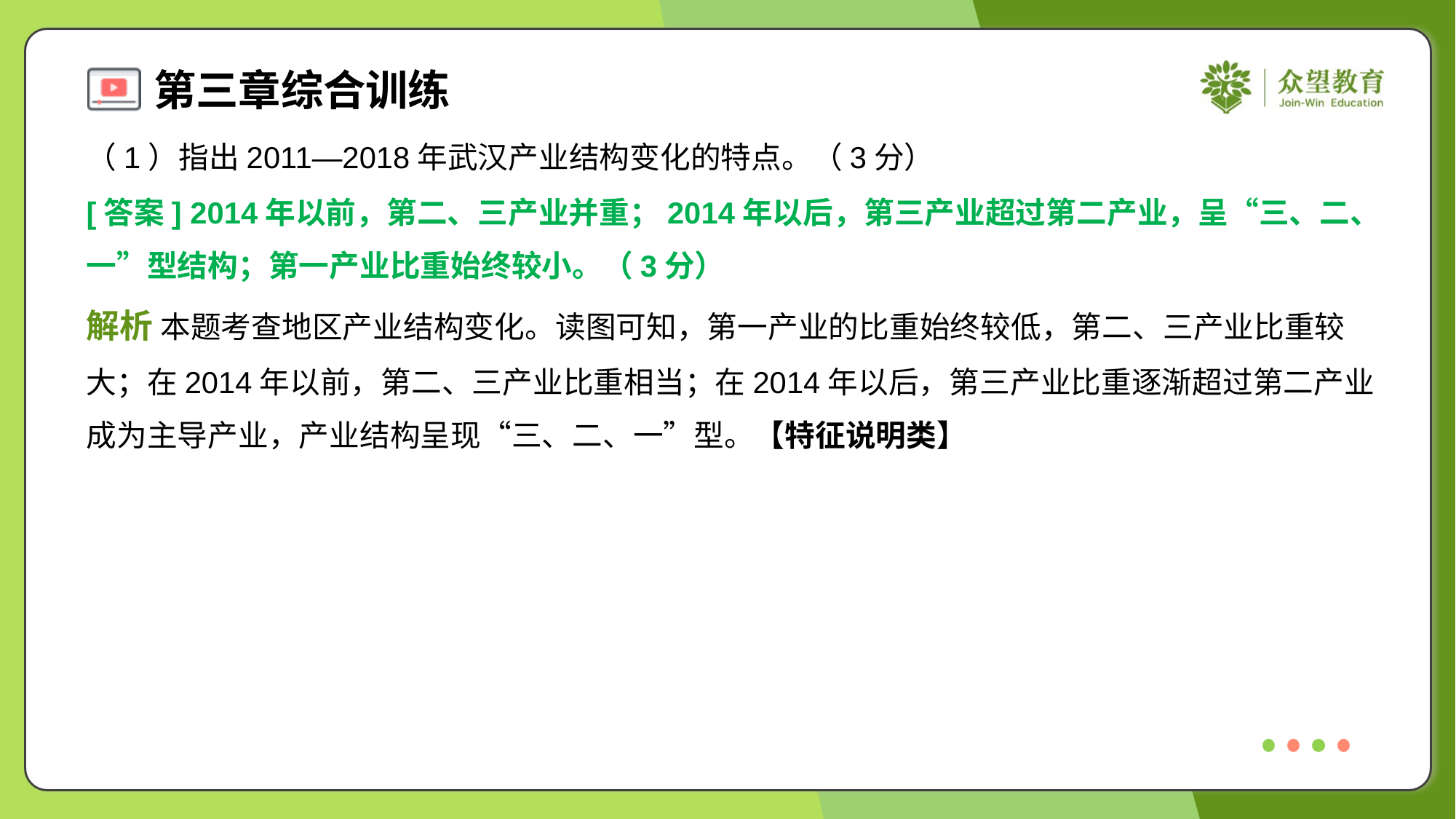

（1）指出2011—2018年武汉产业结构变化的特点。（3分）
[答案] 2014年以前，第二、三产业并重；2014年以后，第三产业超过第二产业，呈“三、二、
一”型结构；第一产业比重始终较小。（3分）
解析 本题考查地区产业结构变化。读图可知，第一产业的比重始终较低，第二、三产业比重较
大；在2014年以前，第二、三产业比重相当；在2014年以后，第三产业比重逐渐超过第二产业
成为主导产业，产业结构呈现“三、二、一”型。【特征说明类】